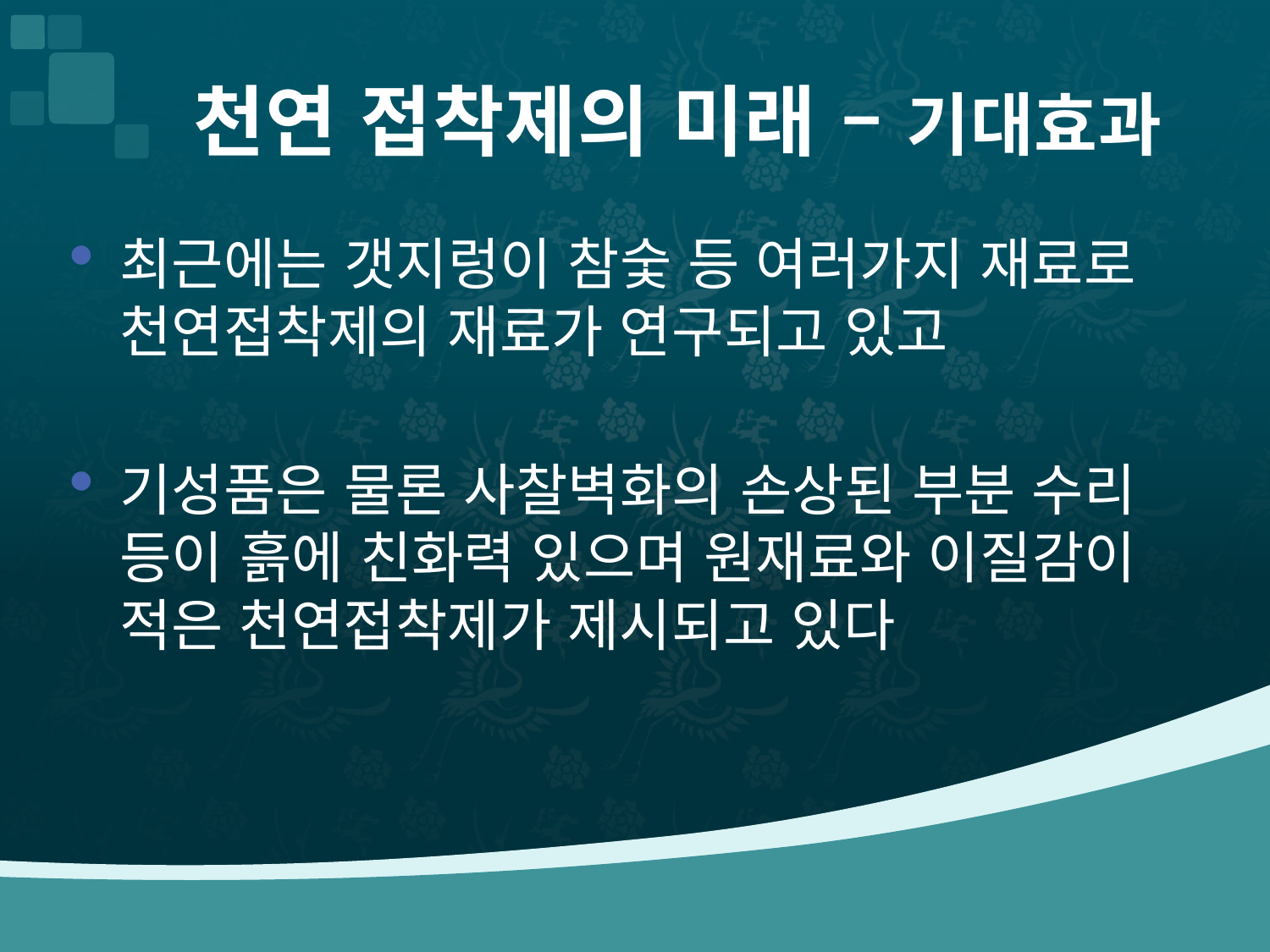

# 천연 접착제의 미래 – 기대효과
최근에는 갯지렁이 참숯 등 여러가지 재료로 천연접착제의 재료가 연구되고 있고

기성품은 물론 사찰벽화의 손상된 부분 수리 등이 흙에 친화력 있으며 원재료와 이질감이 적은 천연접착제가 제시되고 있다